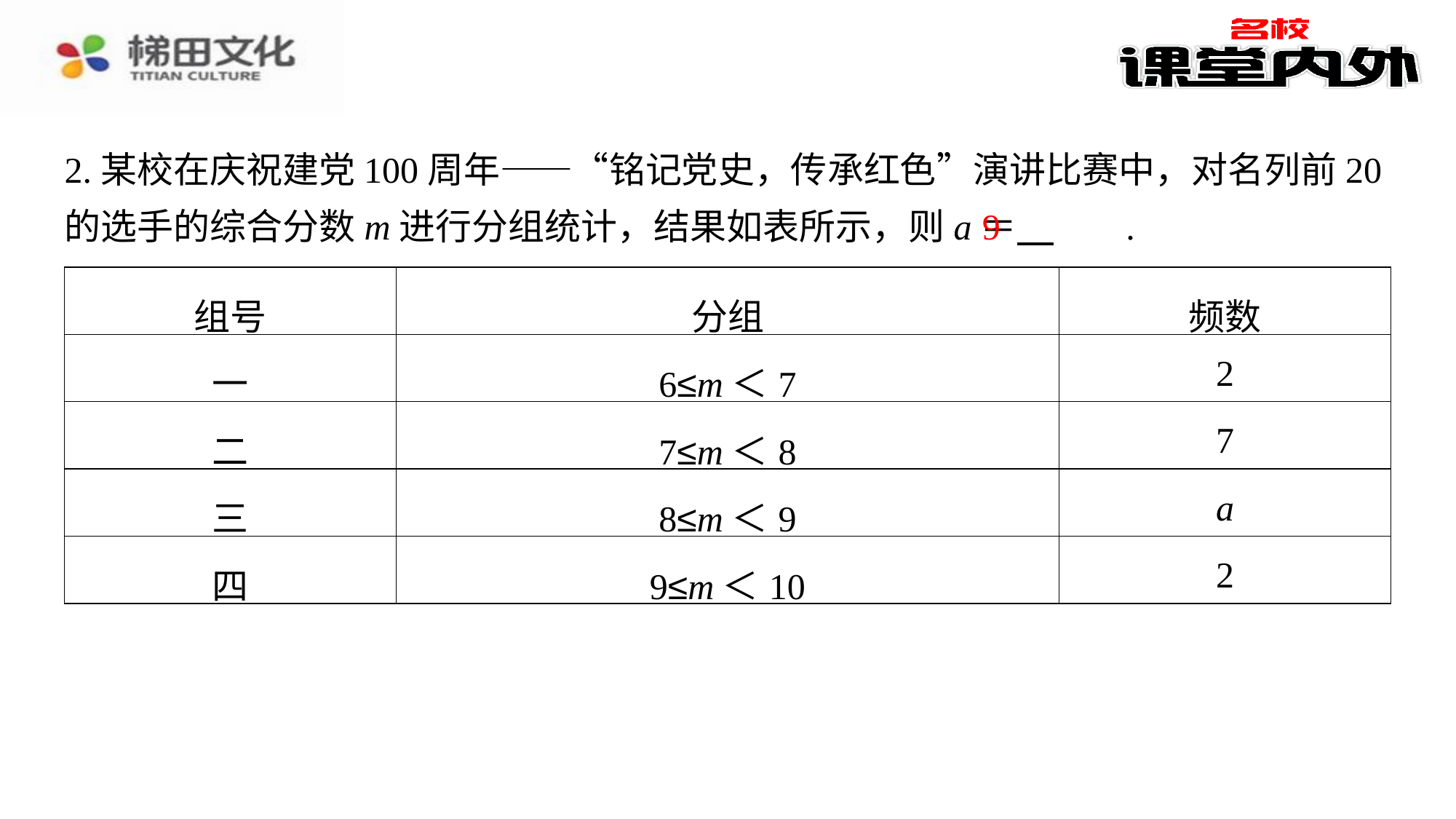

2.某校在庆祝建党100周年——“铭记党史，传承红色”演讲比赛中，对名列前20的选手的综合分数m进行分组统计，结果如表所示，则a＝ 　9　⁠.
9
| 组号 | 分组 | 频数 |
| --- | --- | --- |
| 一 | 6≤m＜7 | 2 |
| 二 | 7≤m＜8 | 7 |
| 三 | 8≤m＜9 | a |
| 四 | 9≤m＜10 | 2 |